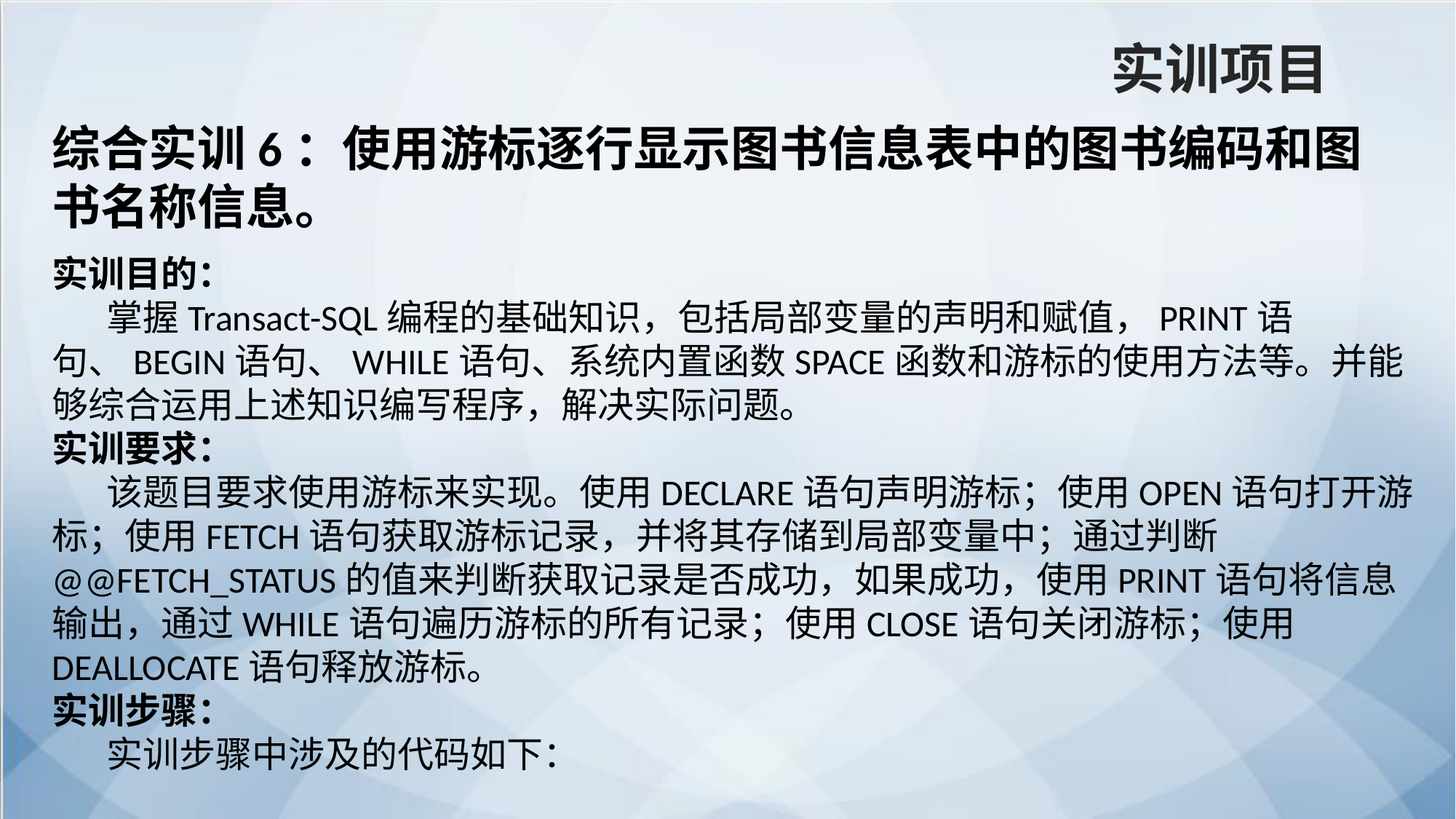

实训项目
综合实训6：使用游标逐行显示图书信息表中的图书编码和图书名称信息。
实训目的：
掌握Transact-SQL编程的基础知识，包括局部变量的声明和赋值，PRINT语句、BEGIN语句、WHILE语句、系统内置函数SPACE函数和游标的使用方法等。并能够综合运用上述知识编写程序，解决实际问题。
实训要求：
该题目要求使用游标来实现。使用DECLARE语句声明游标；使用OPEN语句打开游标；使用FETCH语句获取游标记录，并将其存储到局部变量中；通过判断@@FETCH_STATUS的值来判断获取记录是否成功，如果成功，使用PRINT语句将信息输出，通过WHILE语句遍历游标的所有记录；使用CLOSE语句关闭游标；使用DEALLOCATE语句释放游标。
实训步骤：
实训步骤中涉及的代码如下：